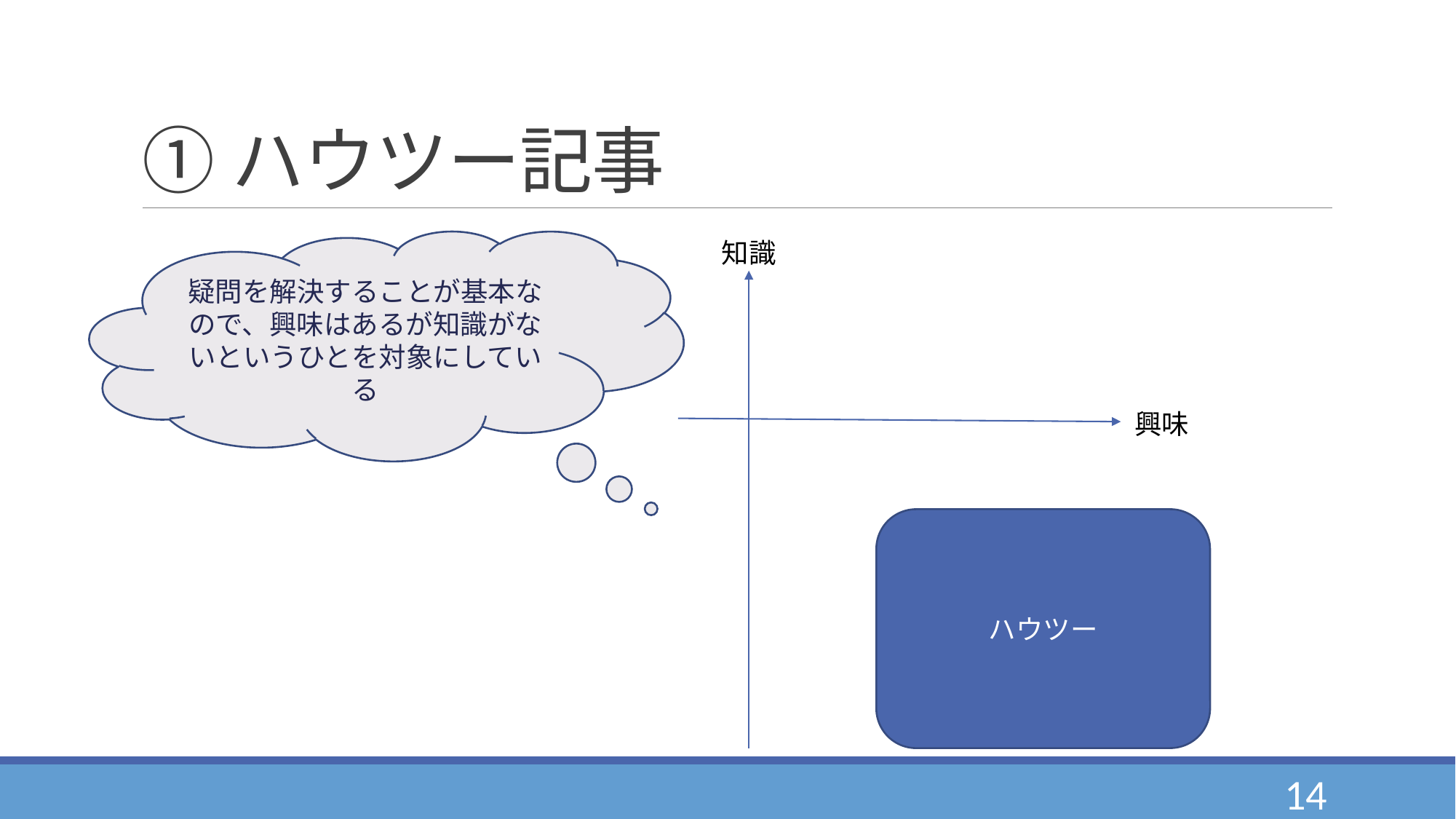

# ①ハウツー記事
疑問を解決することが基本なので、興味はあるが知識がないというひとを対象にしている
知識
興味
ハウツー
14